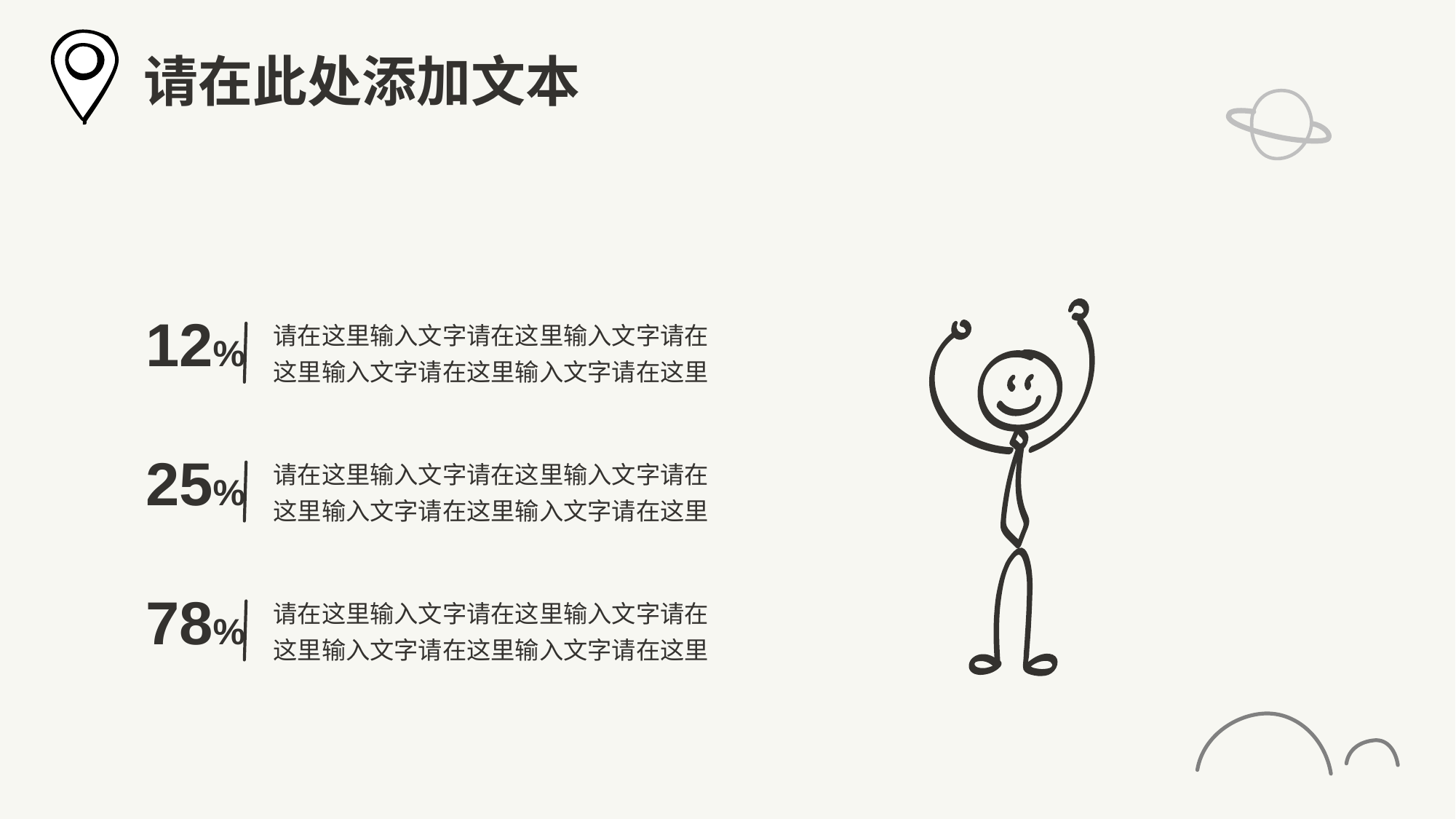

请在此处添加文本

12%
请在这里输入文字请在这里输入文字请在这里输入文字请在这里输入文字请在这里

25%
请在这里输入文字请在这里输入文字请在这里输入文字请在这里输入文字请在这里

78%
请在这里输入文字请在这里输入文字请在这里输入文字请在这里输入文字请在这里